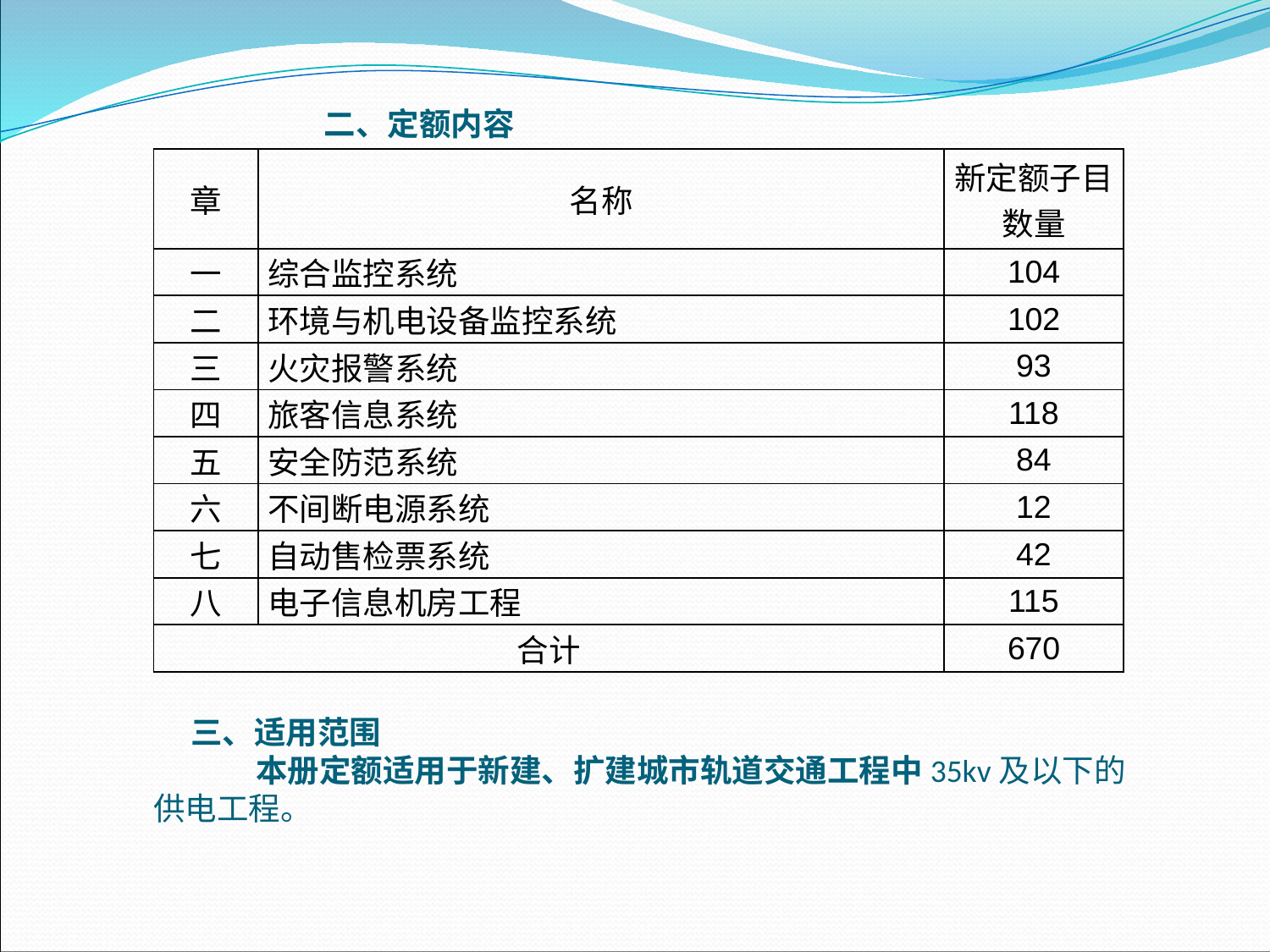

二、定额内容
| 章 | 名称 | 新定额子目数量 |
| --- | --- | --- |
| 一 | 综合监控系统 | 104 |
| 二 | 环境与机电设备监控系统 | 102 |
| 三 | 火灾报警系统 | 93 |
| 四 | 旅客信息系统 | 118 |
| 五 | 安全防范系统 | 84 |
| 六 | 不间断电源系统 | 12 |
| 七 | 自动售检票系统 | 42 |
| 八 | 电子信息机房工程 | 115 |
| 合计 |  | 670 |

三、适用范围        本册定额适用于新建、扩建城市轨道交通工程中35kv及以下的供电工程。